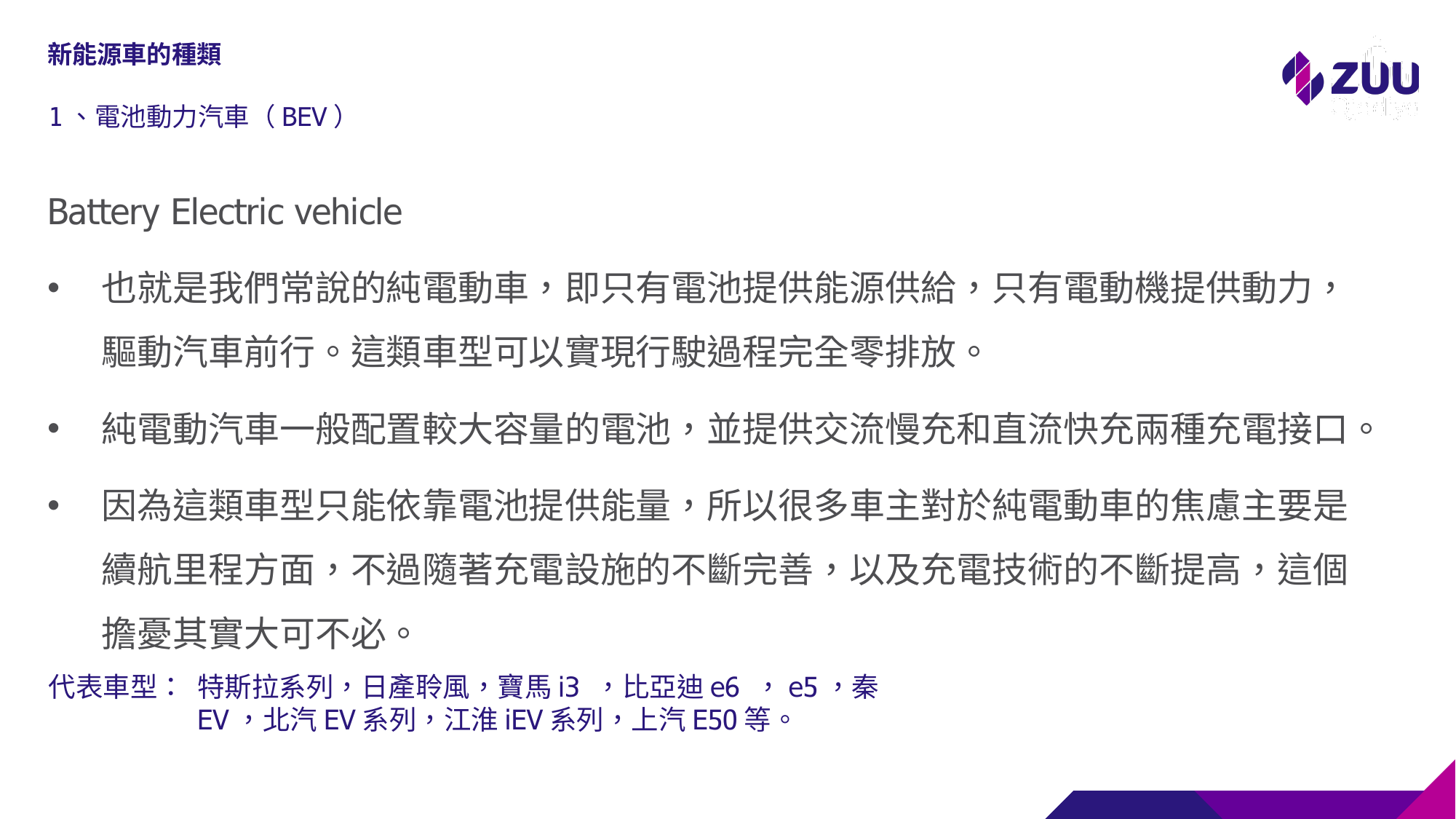

# 新能源車的種類
1、電池動力汽車（BEV）
Battery Electric vehicle
也就是我們常說的純電動車，即只有電池提供能源供給，只有電動機提供動力，驅動汽車前行。這類車型可以實現行駛過程完全零排放。
純電動汽車一般配置較大容量的電池，並提供交流慢充和直流快充兩種充電接口。
因為這類車型只能依靠電池提供能量，所以很多車主對於純電動車的焦慮主要是續航里程方面，不過隨著充電設施的不斷完善，以及充電技術的不斷提高，這個擔憂其實大可不必。
代表車型：
特斯拉系列，日產聆風，寶馬i3 ，比亞迪e6 ，e5，秦EV，北汽EV系列，江淮iEV系列，上汽E50等。
6